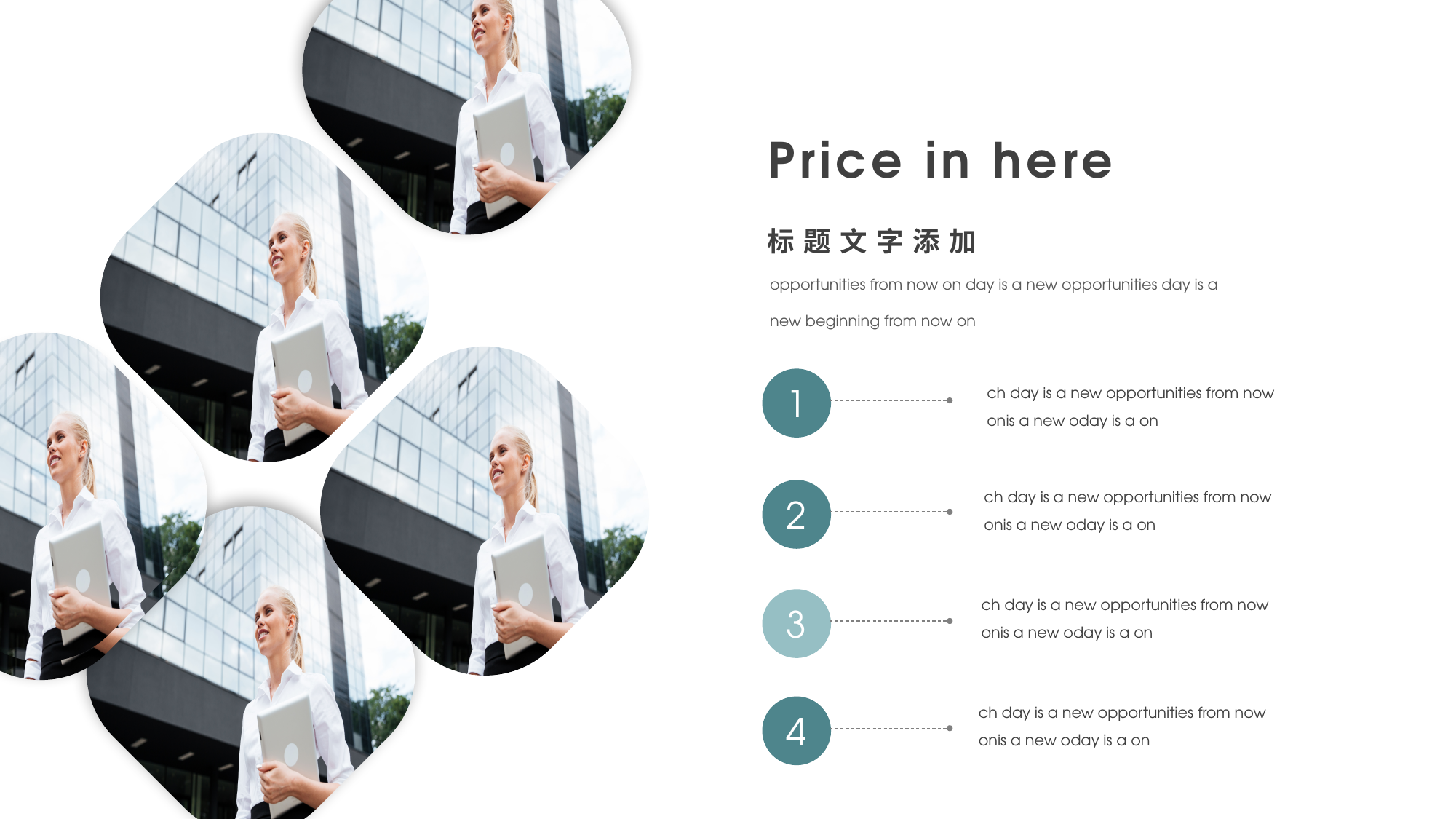

Price in here
标题文字添加
opportunities from now on day is a new opportunities day is a new beginning from now on
1
ch day is a new opportunities from now onis a new oday is a on
ch day is a new opportunities from now onis a new oday is a on
2
ch day is a new opportunities from now onis a new oday is a on
3
ch day is a new opportunities from now onis a new oday is a on
4